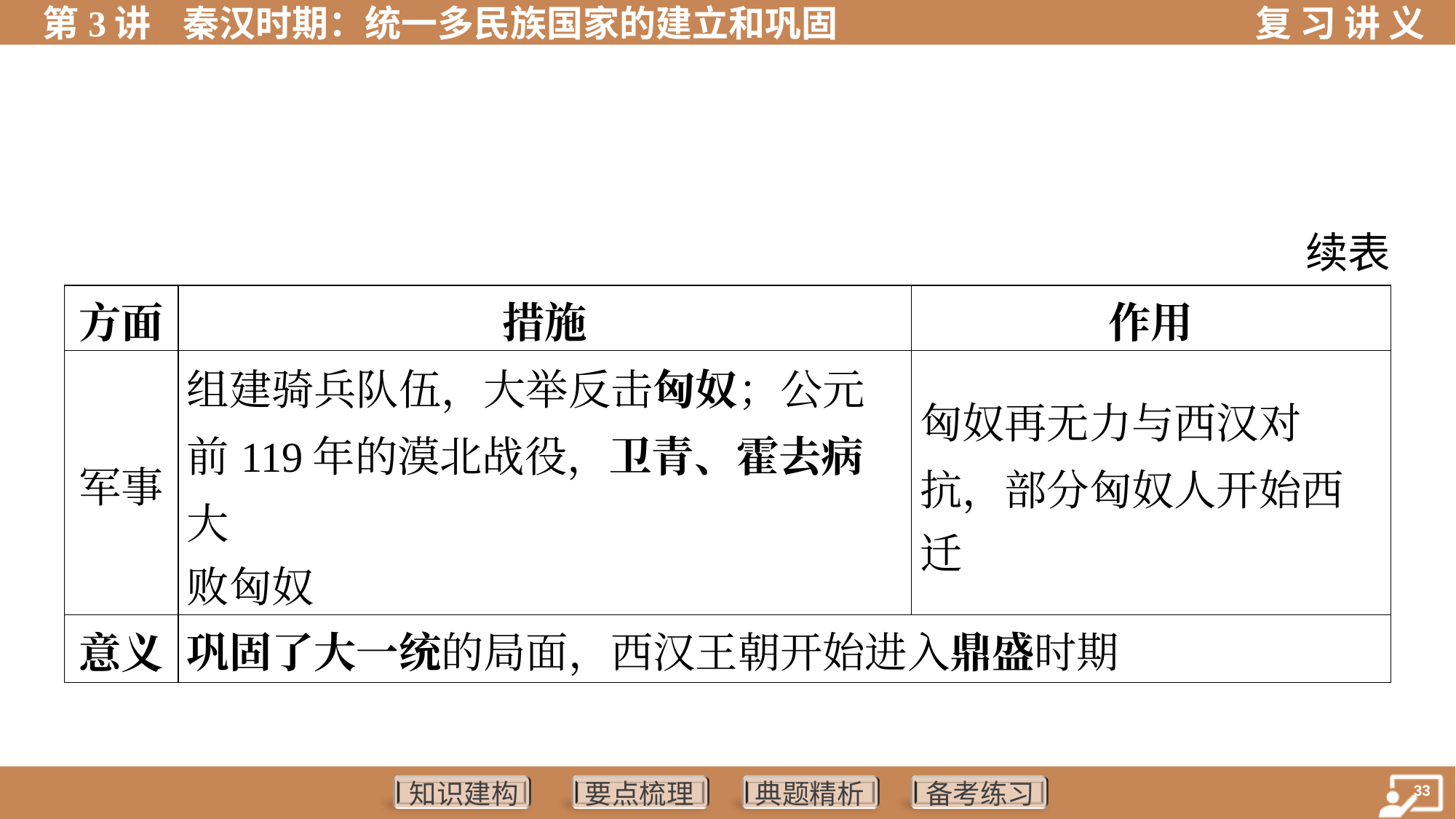

续表
| 方面 | 措施 | 作用 |  |
| --- | --- | --- | --- |
| 军事 | 组建骑兵队伍，大举反击匈奴；公元 前119年的漠北战役，卫青、霍去病大 败匈奴 | 匈奴再无力与西汉对 抗，部分匈奴人开始西 迁 |  |
| 意义 | 巩固了大一统的局面，西汉王朝开始进入鼎盛时期 |  |  |